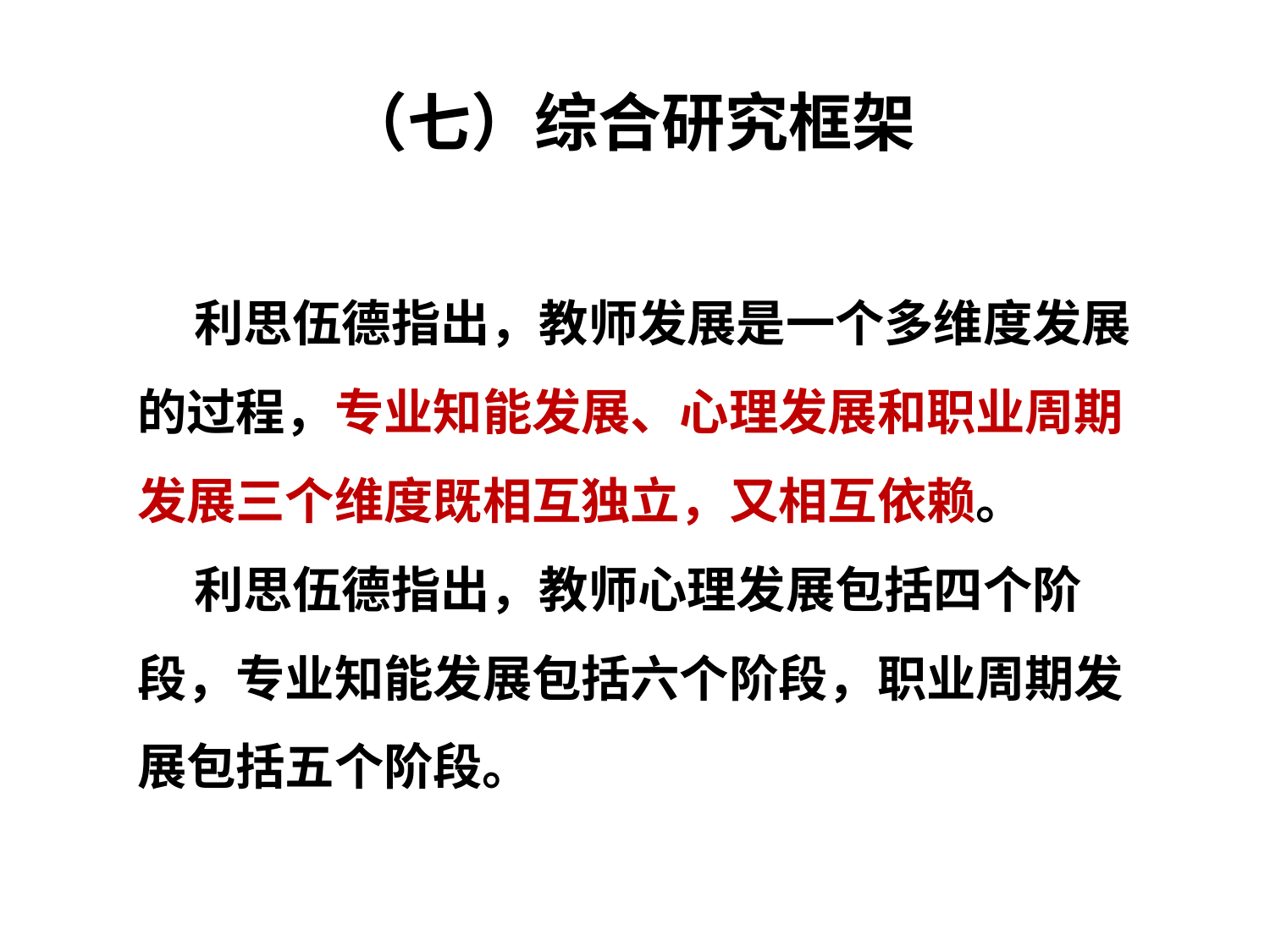

（七）综合研究框架
    利思伍德指出，教师发展是一个多维度发展的过程，专业知能发展、心理发展和职业周期发展三个维度既相互独立，又相互依赖。
    利思伍德指出，教师心理发展包括四个阶段，专业知能发展包括六个阶段，职业周期发展包括五个阶段。